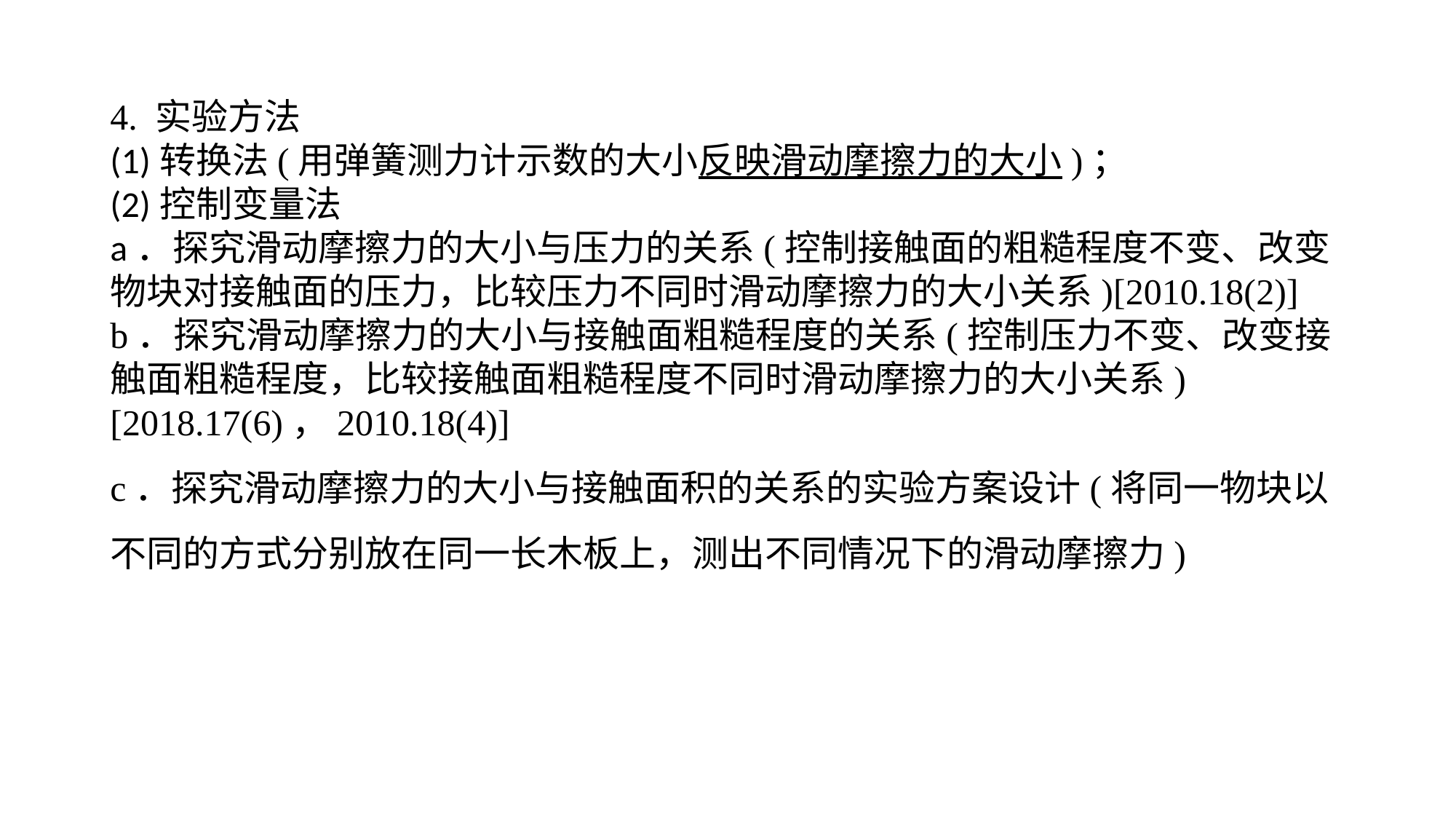

4. 实验方法(1)转换法(用弹簧测力计示数的大小反映滑动摩擦力的大小)；(2)控制变量法a．探究滑动摩擦力的大小与压力的关系(控制接触面的粗糙程度不变、改变物块对接触面的压力，比较压力不同时滑动摩擦力的大小关系)[2010.18(2)]b．探究滑动摩擦力的大小与接触面粗糙程度的关系(控制压力不变、改变接触面粗糙程度，比较接触面粗糙程度不同时滑动摩擦力的大小关系)[2018.17(6)，2010.18(4)]c．探究滑动摩擦力的大小与接触面积的关系的实验方案设计(将同一物块以不同的方式分别放在同一长木板上，测出不同情况下的滑动摩擦力)